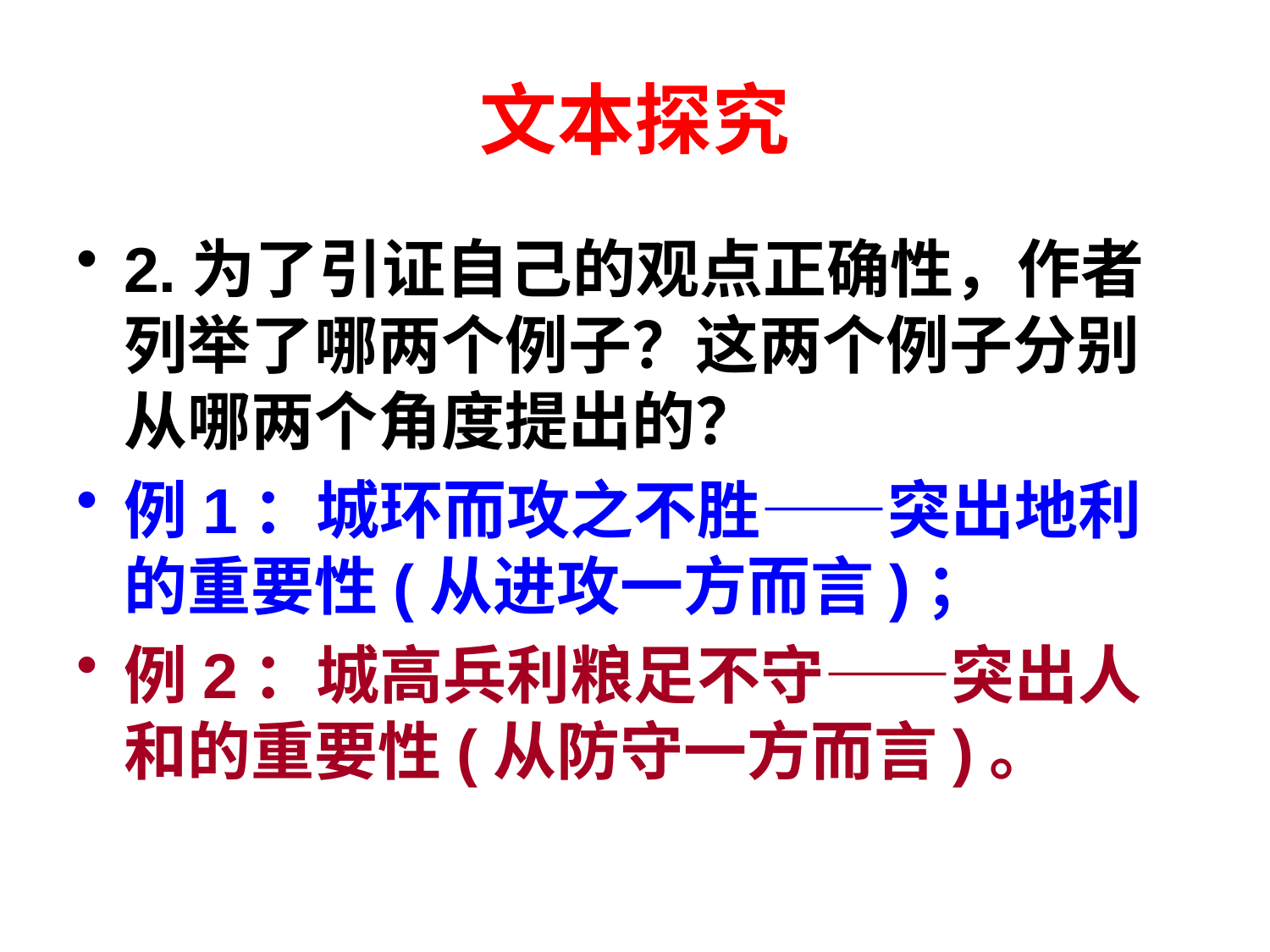

文本探究
2.为了引证自己的观点正确性，作者列举了哪两个例子？这两个例子分别从哪两个角度提出的？
例1：城环而攻之不胜——突出地利的重要性(从进攻一方而言)；
例2：城高兵利粮足不守——突出人和的重要性(从防守一方而言)。